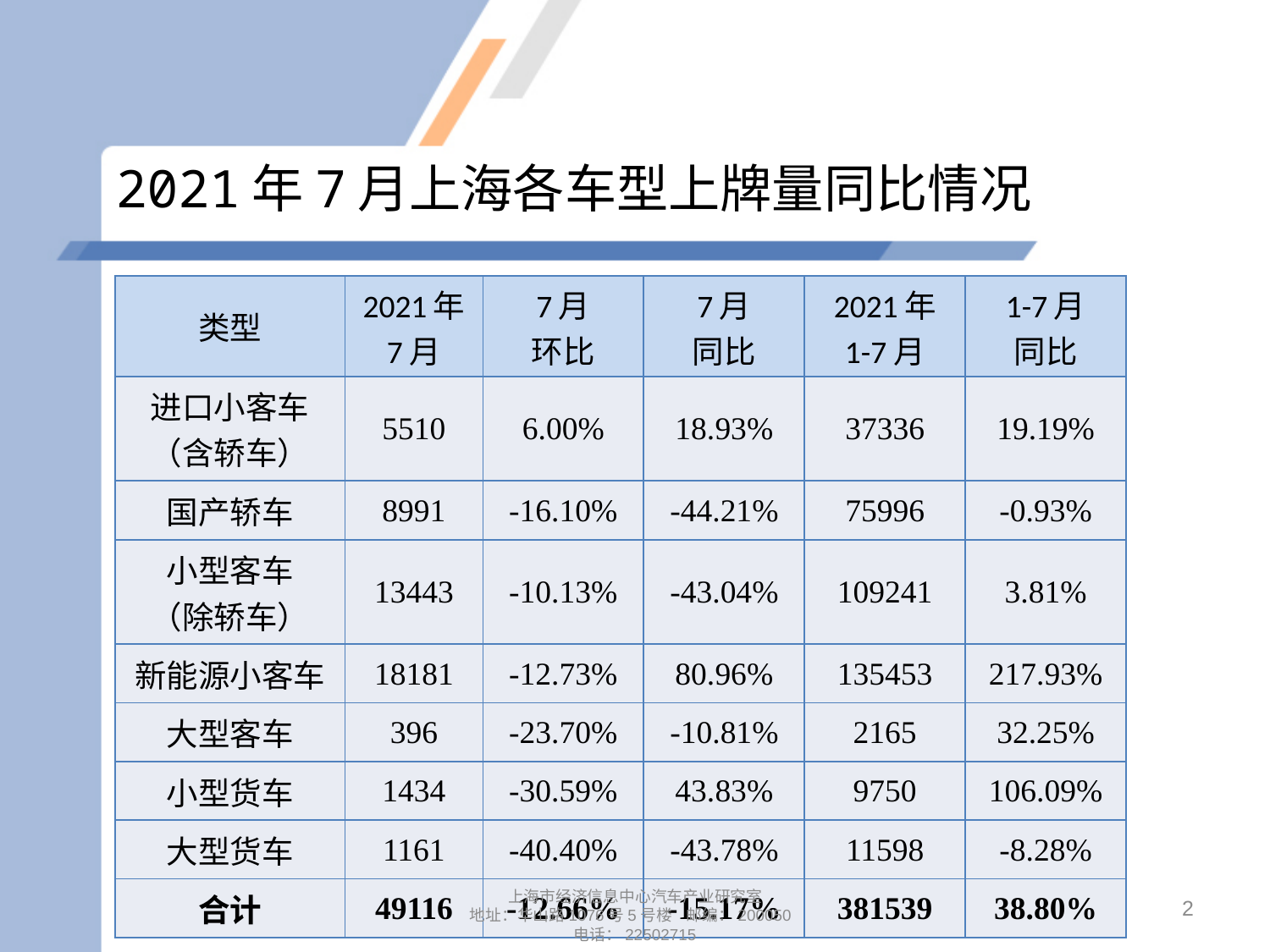

# 2021年7月上海各车型上牌量同比情况

| 类型 | 2021年 7月 | 7月 环比 | 7月 同比 | 2021年 1-7月 | 1-7月 同比 |
| --- | --- | --- | --- | --- | --- |
| 进口小客车 （含轿车） | 5510 | 6.00% | 18.93% | 37336 | 19.19% |
| 国产轿车 | 8991 | -16.10% | -44.21% | 75996 | -0.93% |
| 小型客车 （除轿车） | 13443 | -10.13% | -43.04% | 109241 | 3.81% |
| 新能源小客车 | 18181 | -12.73% | 80.96% | 135453 | 217.93% |
| 大型客车 | 396 | -23.70% | -10.81% | 2165 | 32.25% |
| 小型货车 | 1434 | -30.59% | 43.83% | 9750 | 106.09% |
| 大型货车 | 1161 | -40.40% | -43.78% | 11598 | -8.28% |
| 合计 | 49116 | -12.66% | -15.17% | 381539 | 38.80% |

2
上海市经济信息中心汽车产业研究室
地址：华山路1076号5号楼    邮编：200050
电话：22502715